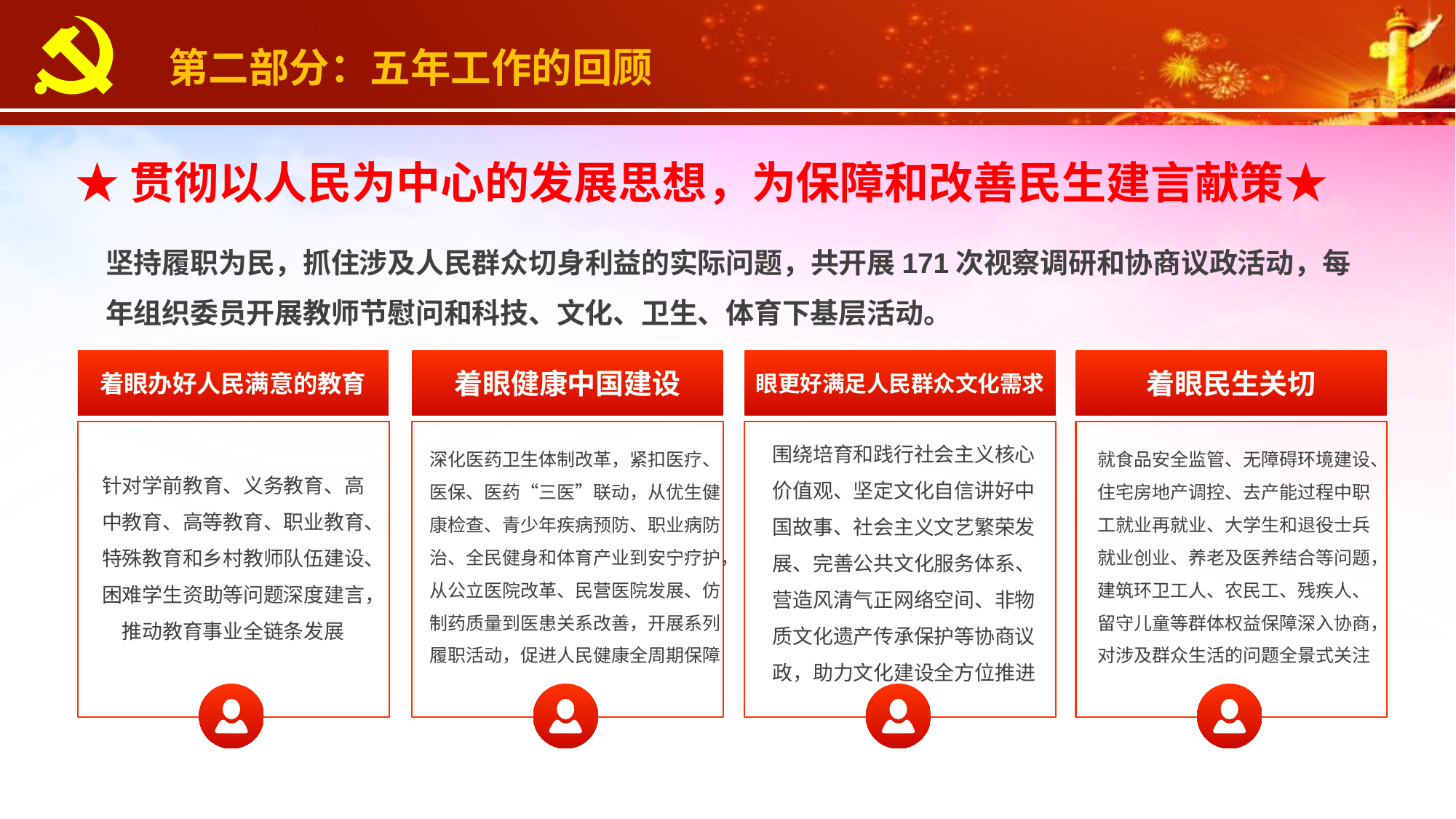

第二部分：五年工作的回顾
★贯彻以人民为中心的发展思想，为保障和改善民生建言献策★
坚持履职为民，抓住涉及人民群众切身利益的实际问题，共开展171次视察调研和协商议政活动，每年组织委员开展教师节慰问和科技、文化、卫生、体育下基层活动。
着眼办好人民满意的教育
着眼健康中国建设
眼更好满足人民群众文化需求
着眼民生关切

围绕培育和践行社会主义核心价值观、坚定文化自信讲好中国故事、社会主义文艺繁荣发展、完善公共文化服务体系、营造风清气正网络空间、非物质文化遗产传承保护等协商议政，助力文化建设全方位推进
深化医药卫生体制改革，紧扣医疗、医保、医药“三医”联动，从优生健康检查、青少年疾病预防、职业病防治、全民健身和体育产业到安宁疗护，从公立医院改革、民营医院发展、仿制药质量到医患关系改善，开展系列履职活动，促进人民健康全周期保障
就食品安全监管、无障碍环境建设、住宅房地产调控、去产能过程中职工就业再就业、大学生和退役士兵就业创业、养老及医养结合等问题，建筑环卫工人、农民工、残疾人、留守儿童等群体权益保障深入协商，对涉及群众生活的问题全景式关注
针对学前教育、义务教育、高中教育、高等教育、职业教育、特殊教育和乡村教师队伍建设、困难学生资助等问题深度建言，推动教育事业全链条发展